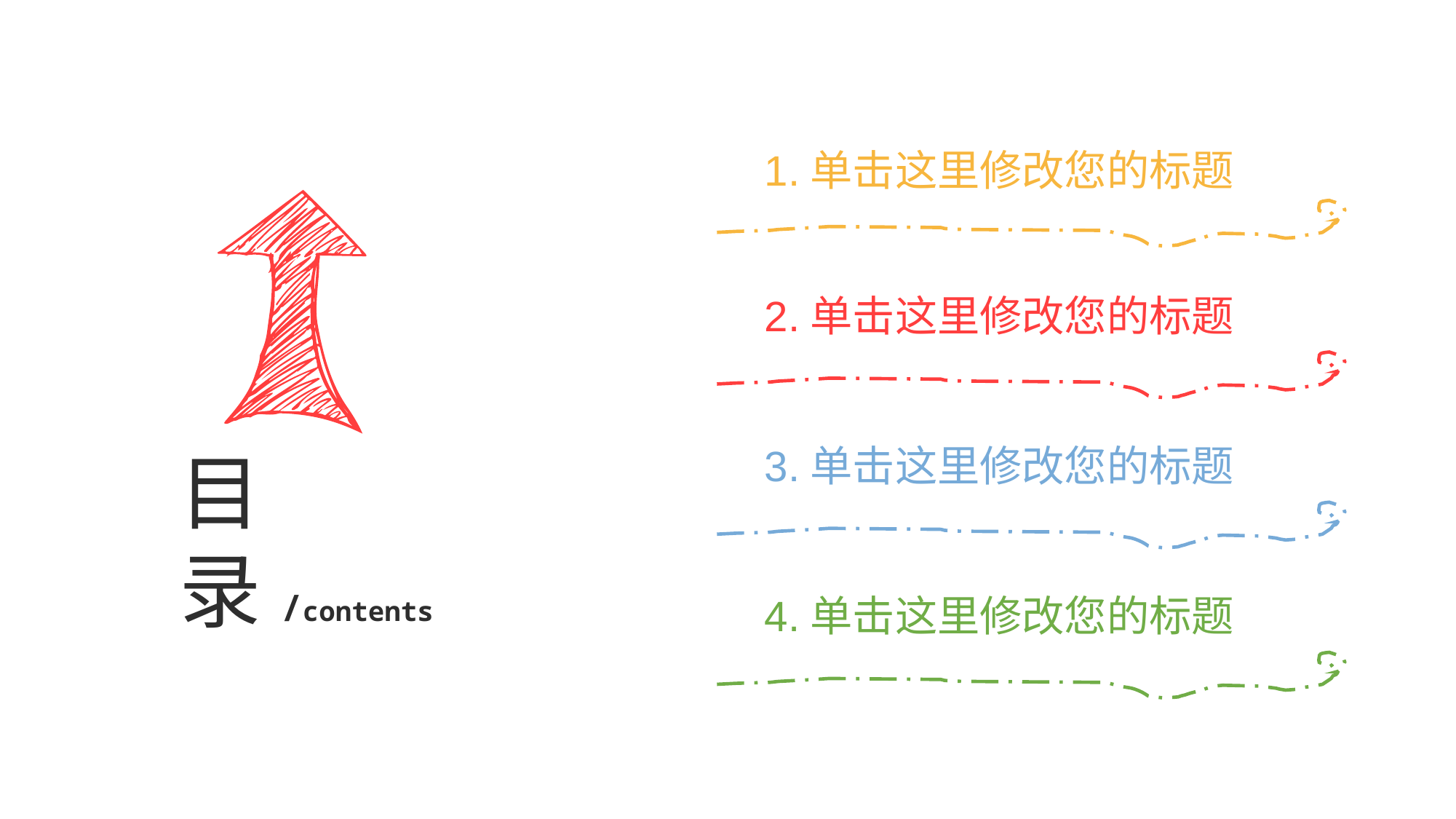

1.单击这里修改您的标题

2.单击这里修改您的标题

3.单击这里修改您的标题
目 录/contents

4.单击这里修改您的标题